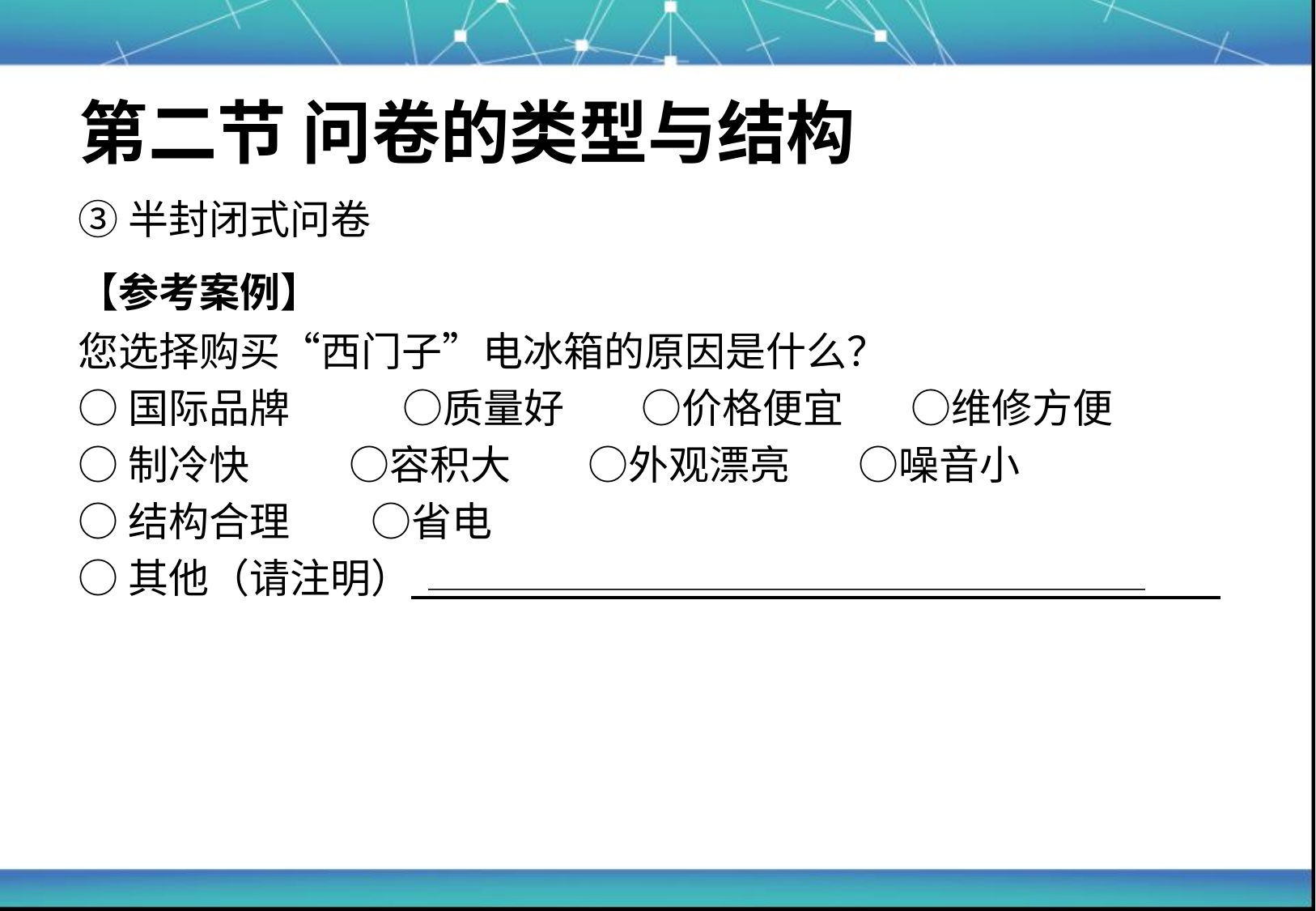

# 第二节 问卷的类型与结构
③半封闭式问卷
【参考案例】
您选择购买“西门子”电冰箱的原因是什么？
○国际品牌	    ○质量好　    ○价格便宜　   ○维修方便
○制冷快           ○容积大　    ○外观漂亮　   ○噪音小
○结构合理　　○省电
○其他（请注明）